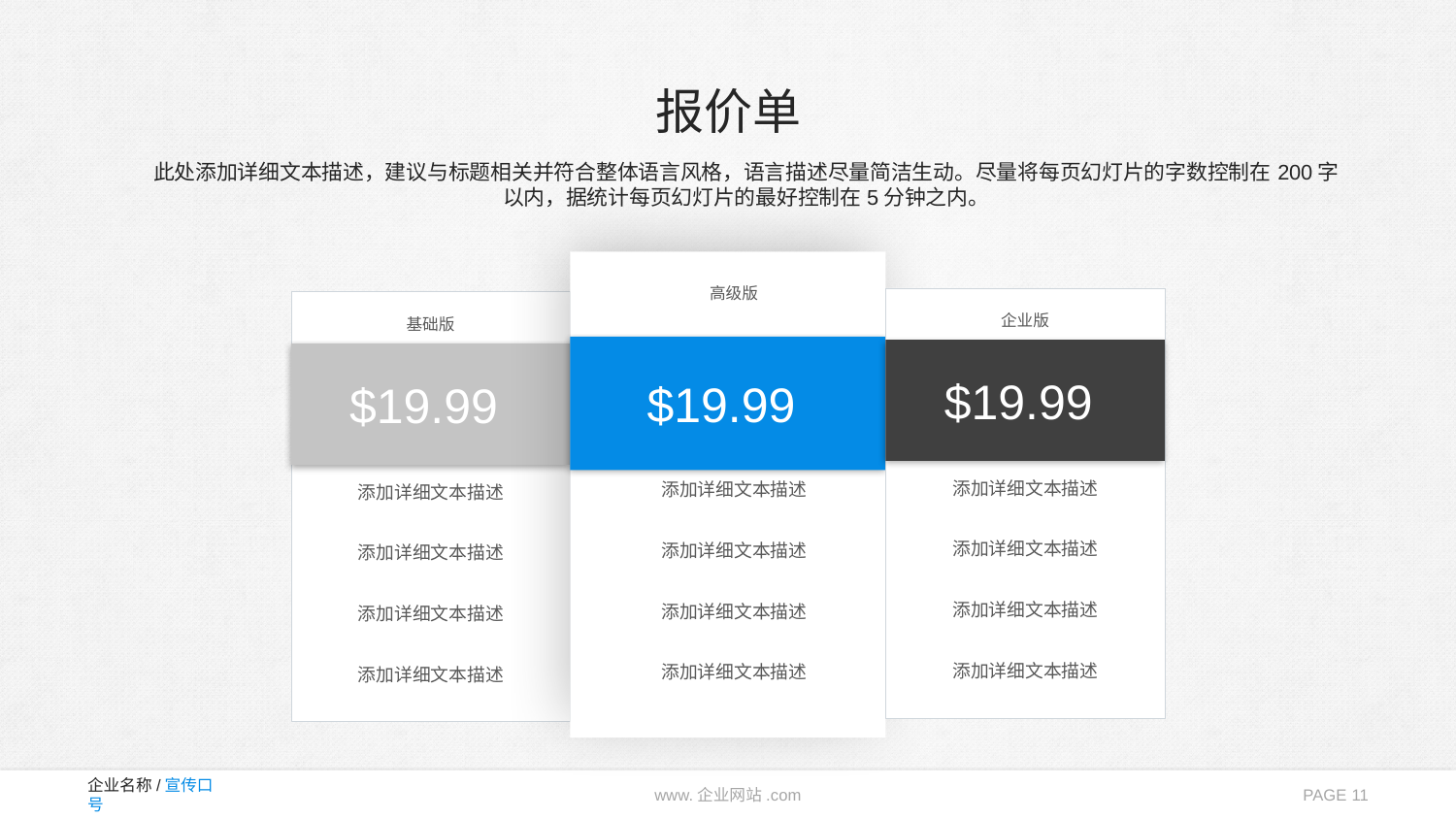

# 报价单
此处添加详细文本描述，建议与标题相关并符合整体语言风格，语言描述尽量简洁生动。尽量将每页幻灯片的字数控制在200字以内，据统计每页幻灯片的最好控制在5分钟之内。

高级版

企业版
基础版
$19.99
$19.99
$19.99
添加详细文本描述
添加详细文本描述
添加详细文本描述
添加详细文本描述
添加详细文本描述
添加详细文本描述
添加详细文本描述
添加详细文本描述
添加详细文本描述
添加详细文本描述
添加详细文本描述
添加详细文本描述
PAGE 11
www.企业网站.com